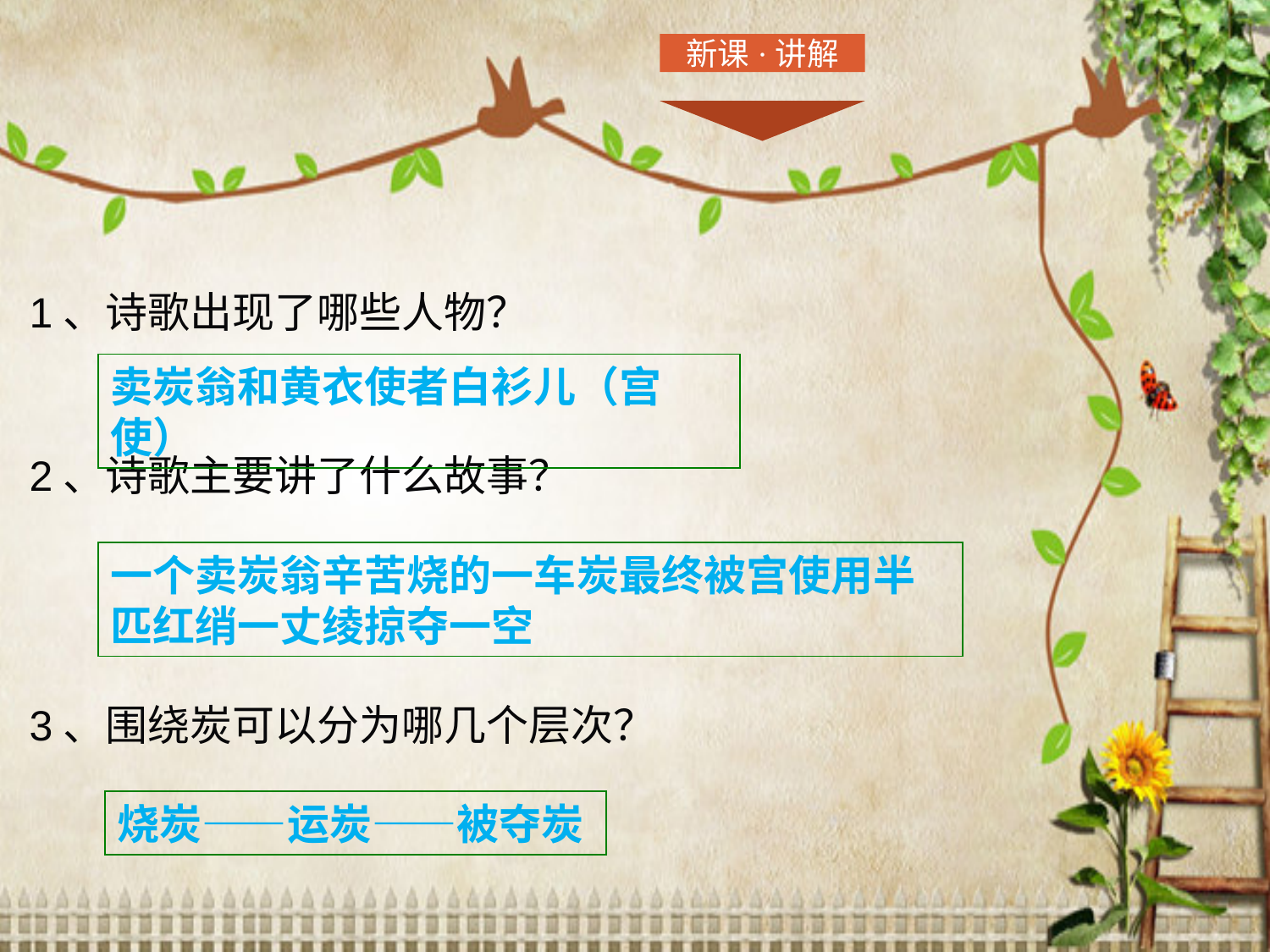

新课·讲解

1、诗歌出现了哪些人物？

2、诗歌主要讲了什么故事？

3、围绕炭可以分为哪几个层次？

卖炭翁和黄衣使者白衫儿（宫使）
一个卖炭翁辛苦烧的一车炭最终被宫使用半匹红绡一丈绫掠夺一空
烧炭——运炭——被夺炭